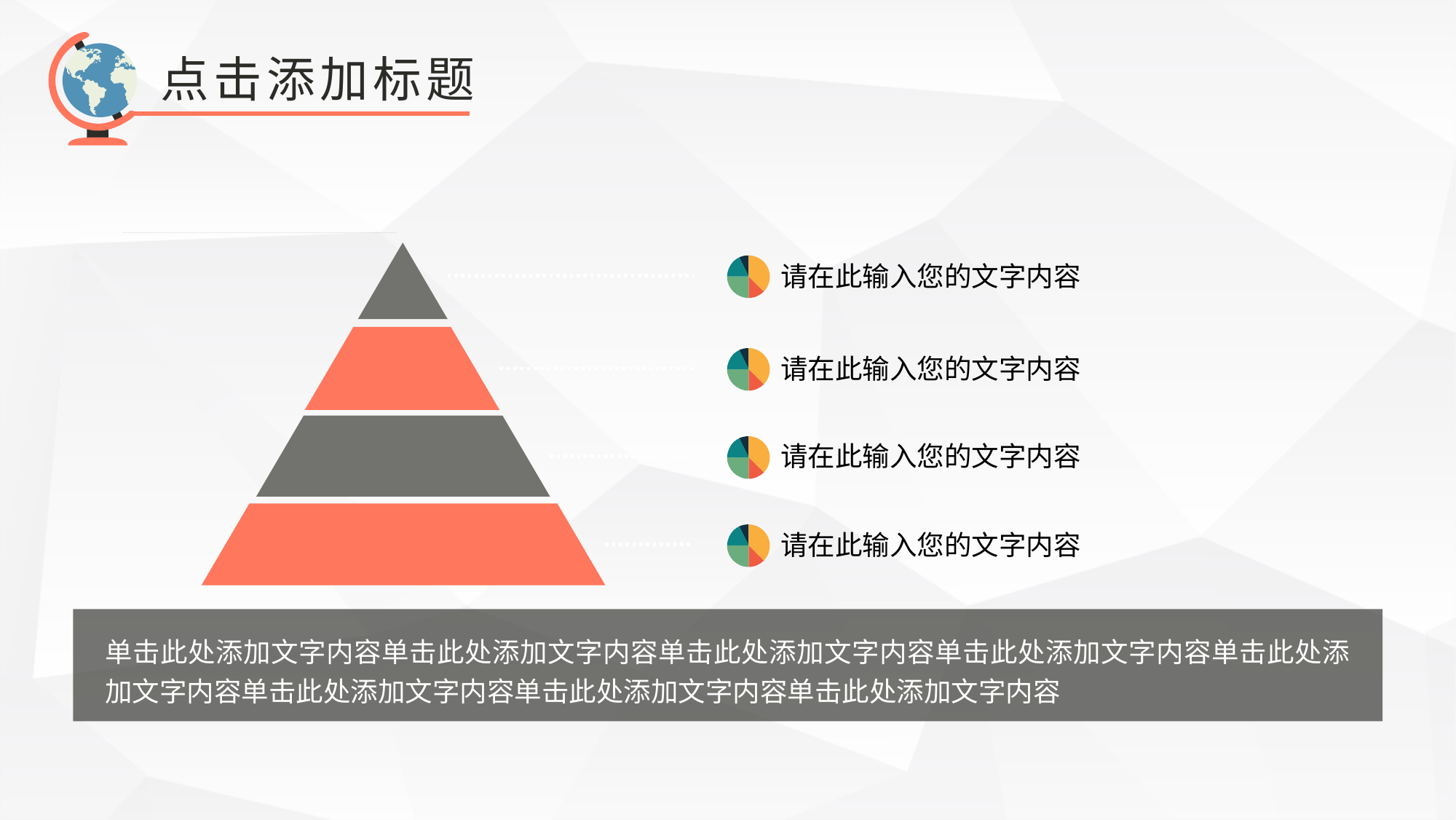

点击添加标题

请在此输入您的文字内容

请在此输入您的文字内容

请在此输入您的文字内容

请在此输入您的文字内容

单击此处添加文字内容单击此处添加文字内容单击此处添加文字内容单击此处添加文字内容单击此处添加文字内容单击此处添加文字内容单击此处添加文字内容单击此处添加文字内容